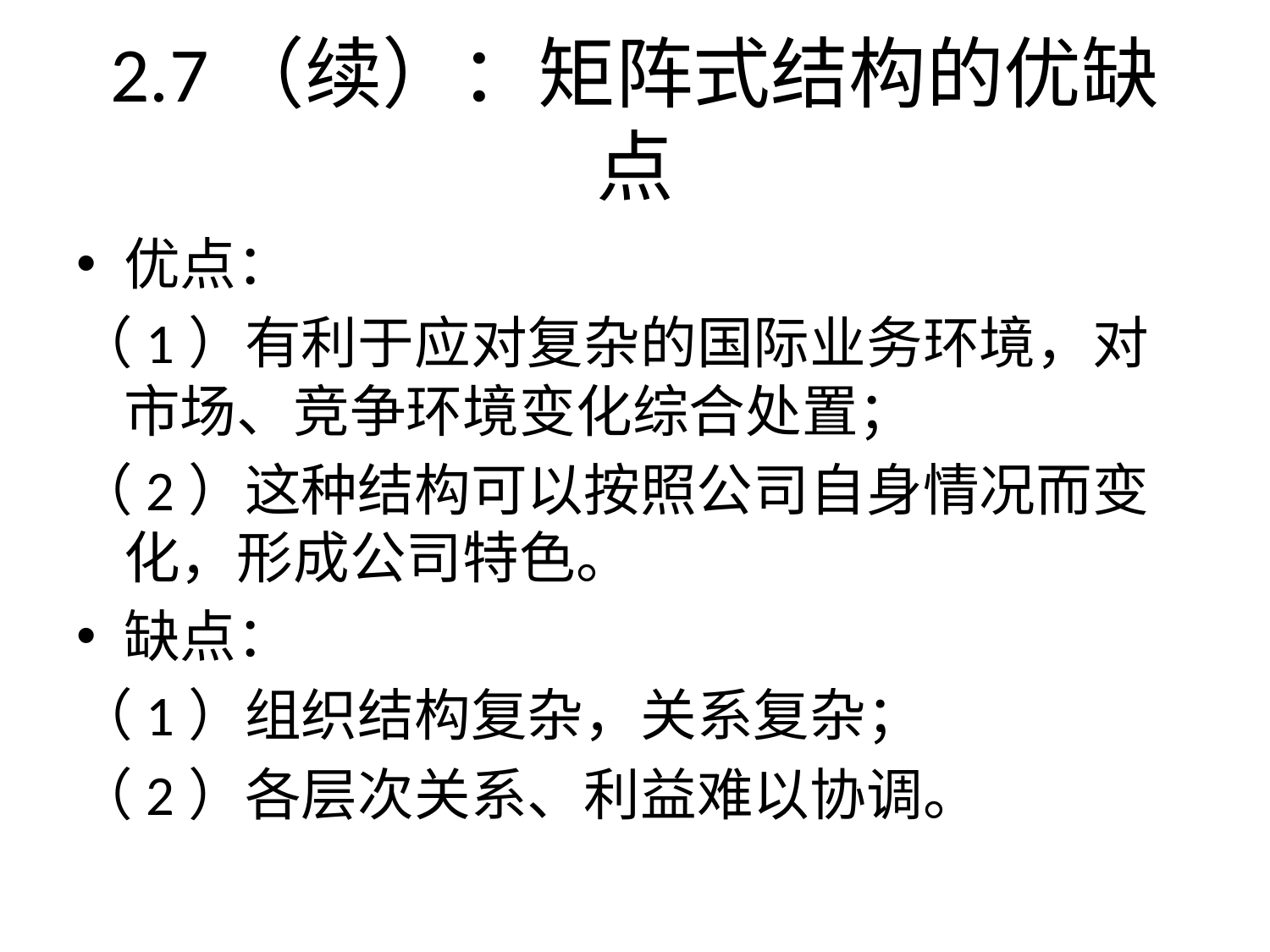

# 2.7（续）：矩阵式结构的优缺点
优点：
（1）有利于应对复杂的国际业务环境，对市场、竞争环境变化综合处置；
（2）这种结构可以按照公司自身情况而变化，形成公司特色。
缺点：
（1）组织结构复杂，关系复杂；
（2）各层次关系、利益难以协调。